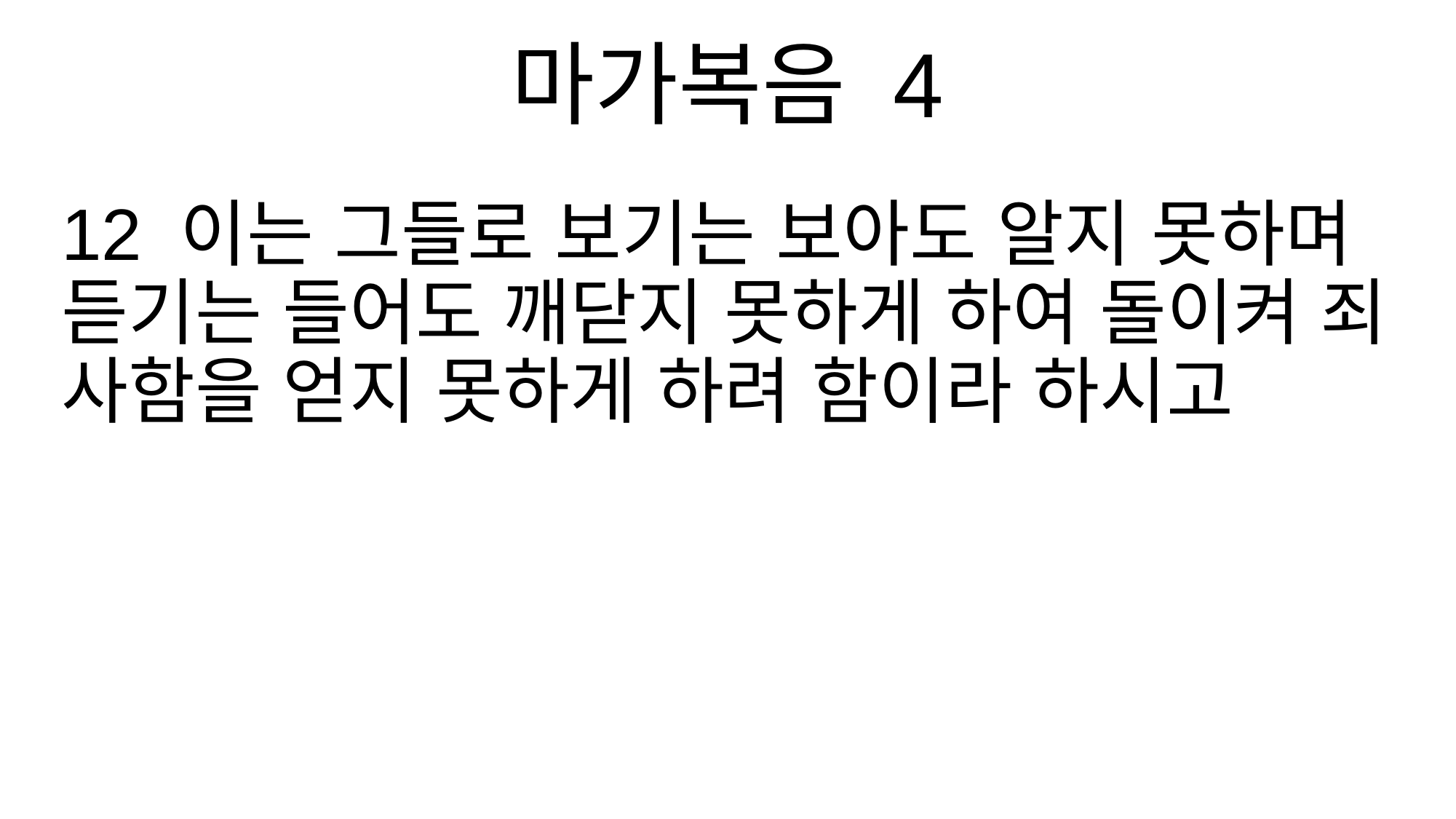

마가복음 4
12 이는 그들로 보기는 보아도 알지 못하며 듣기는 들어도 깨닫지 못하게 하여 돌이켜 죄 사함을 얻지 못하게 하려 함이라 하시고